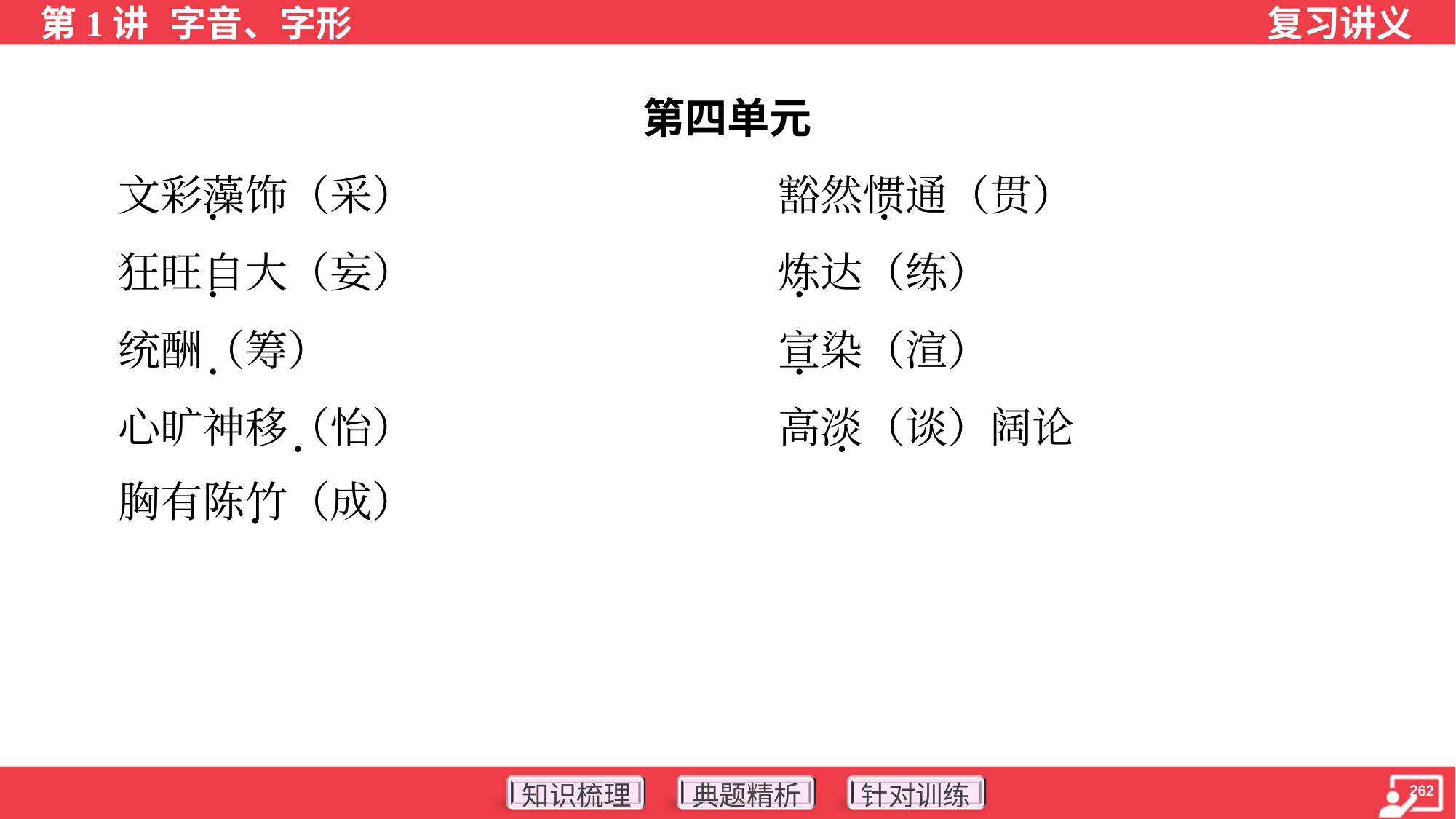

第四单元
    文彩藻饰（采）	豁然惯通（贯）
    狂旺自大（妄）	炼达（练）
    统酬（筹）	宣染（渲）
    心旷神移（怡）	高淡（谈）阔论
    胸有陈竹（成）